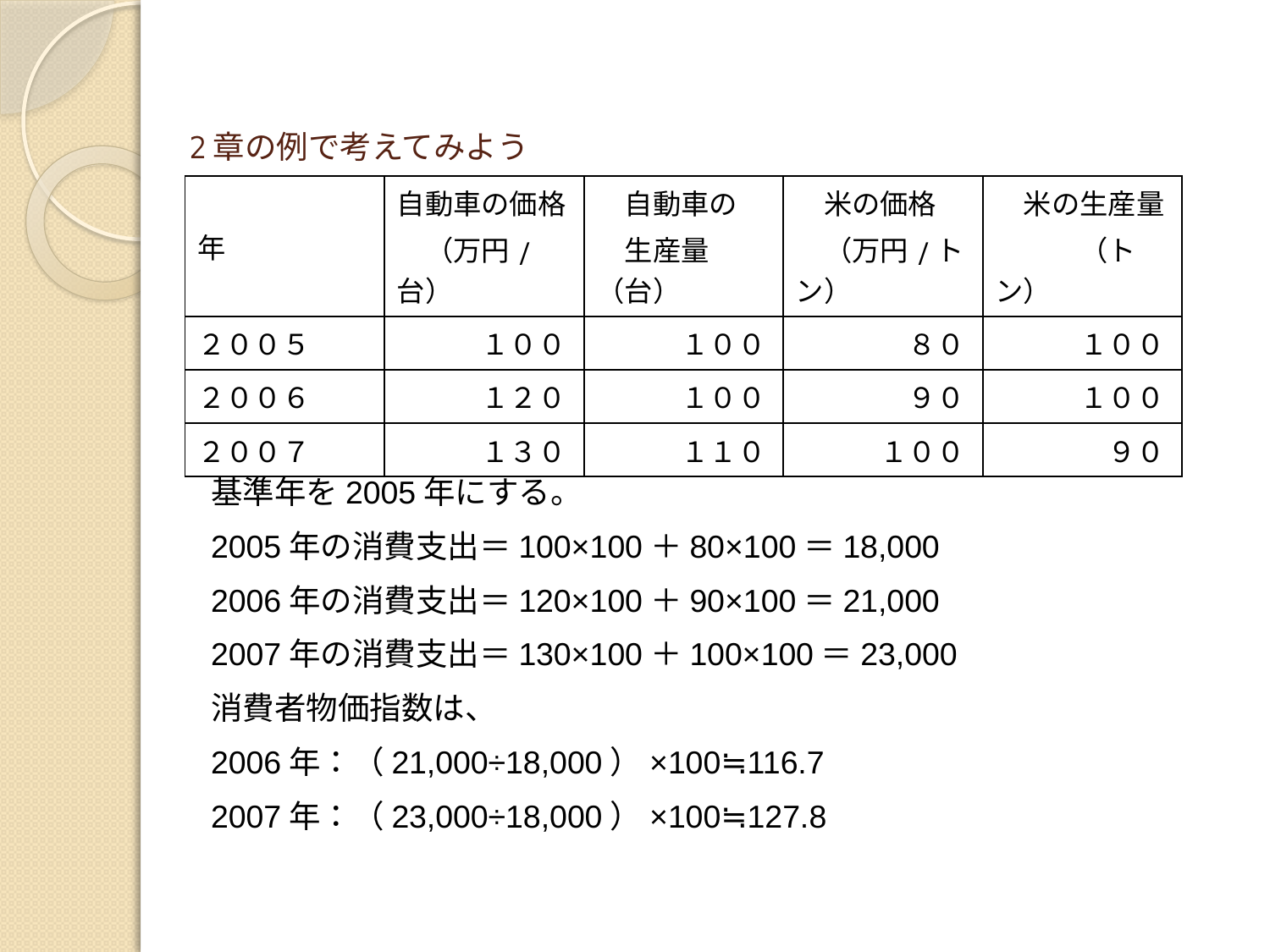

# 2章の例で考えてみよう
| 年 | 自動車の価格 　（万円/台） | 自動車の 　生産量（台） | 米の価格 　（万円/トン） | 米の生産量 　　　（トン） |
| --- | --- | --- | --- | --- |
| ２００５ | １００ | １００ | ８０ | １００ |
| ２００６ | １２０ | １００ | ９０ | １００ |
| ２００７ | １３０ | １１０ | １００ | ９０ |
基準年を2005年にする。
2005年の消費支出＝100×100＋80×100＝18,000
2006年の消費支出＝120×100＋90×100＝21,000
2007年の消費支出＝130×100＋100×100＝23,000
消費者物価指数は、
2006年：（21,000÷18,000）×100≒116.7
2007年：（23,000÷18,000）×100≒127.8